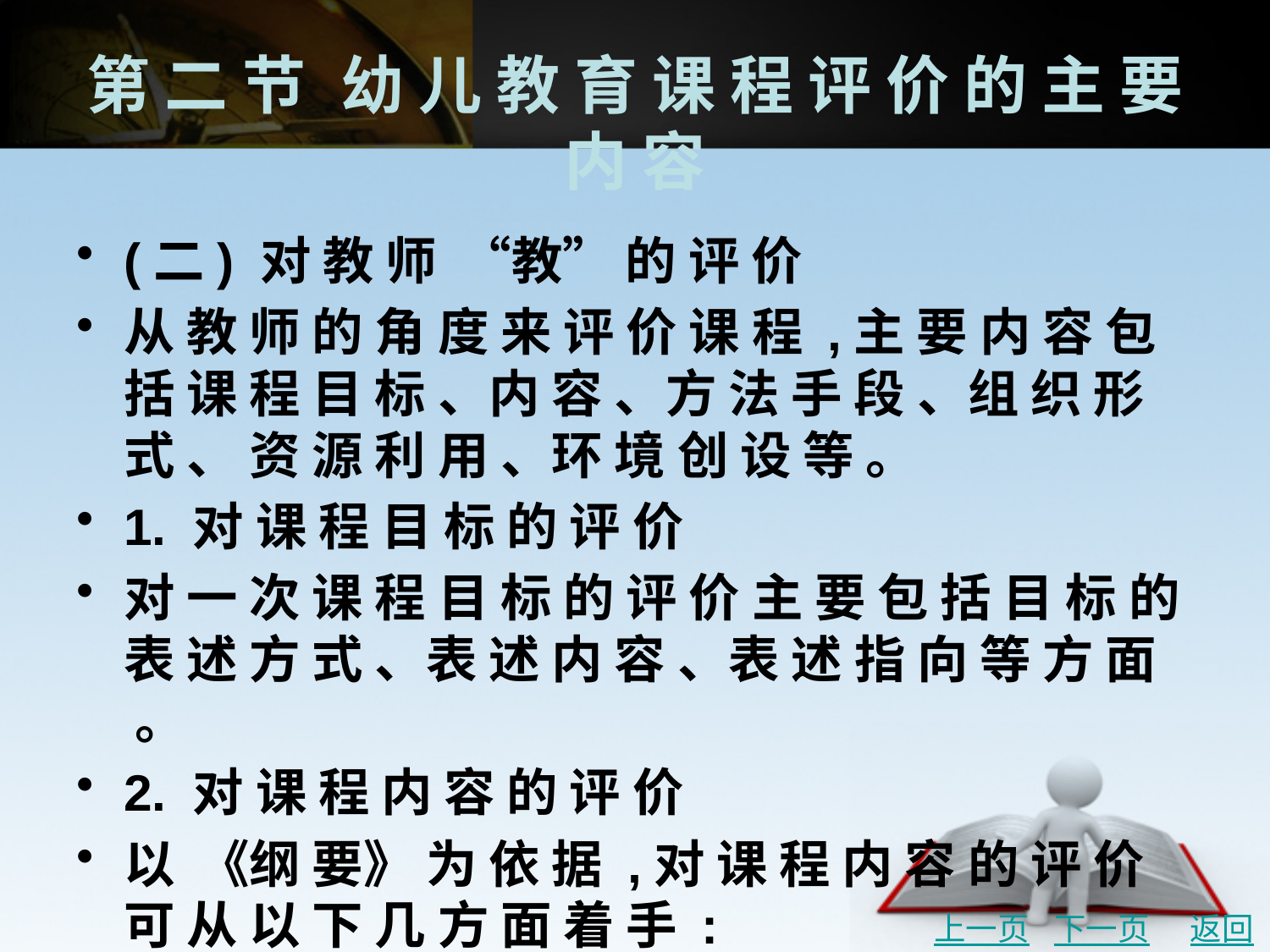

# 第 二 节	幼 儿 教 育 课 程 评 价 的 主 要 内 容
(二) 对 教 师  “教” 的 评 价
从 教 师 的 角 度 来 评 价 课 程 ,主 要 内 容 包 括 课 程 目 标 、内 容 、方 法 手 段 、组 织 形 式 、 资 源 利 用 、环 境 创 设 等 。
1. 对 课 程 目 标 的 评 价
对 一 次 课 程 目 标 的 评 价 主 要 包 括 目 标 的 表 述 方 式 、表 述 内 容 、表 述 指 向 等 方 面 。
2. 对 课 程 内 容 的 评 价
以  《纲 要》 为 依 据 ,对 课 程 内 容 的 评 价 可 从 以 下 几 方 面 着 手 :
(1) 适 宜 性 、有 效 性 。
(2) 针 对 性 、挑 战 性 。
(3) 多 元 性 、整 合 性 。
(4) 自 然 性 、开 放 性

上一页
下一页
返回